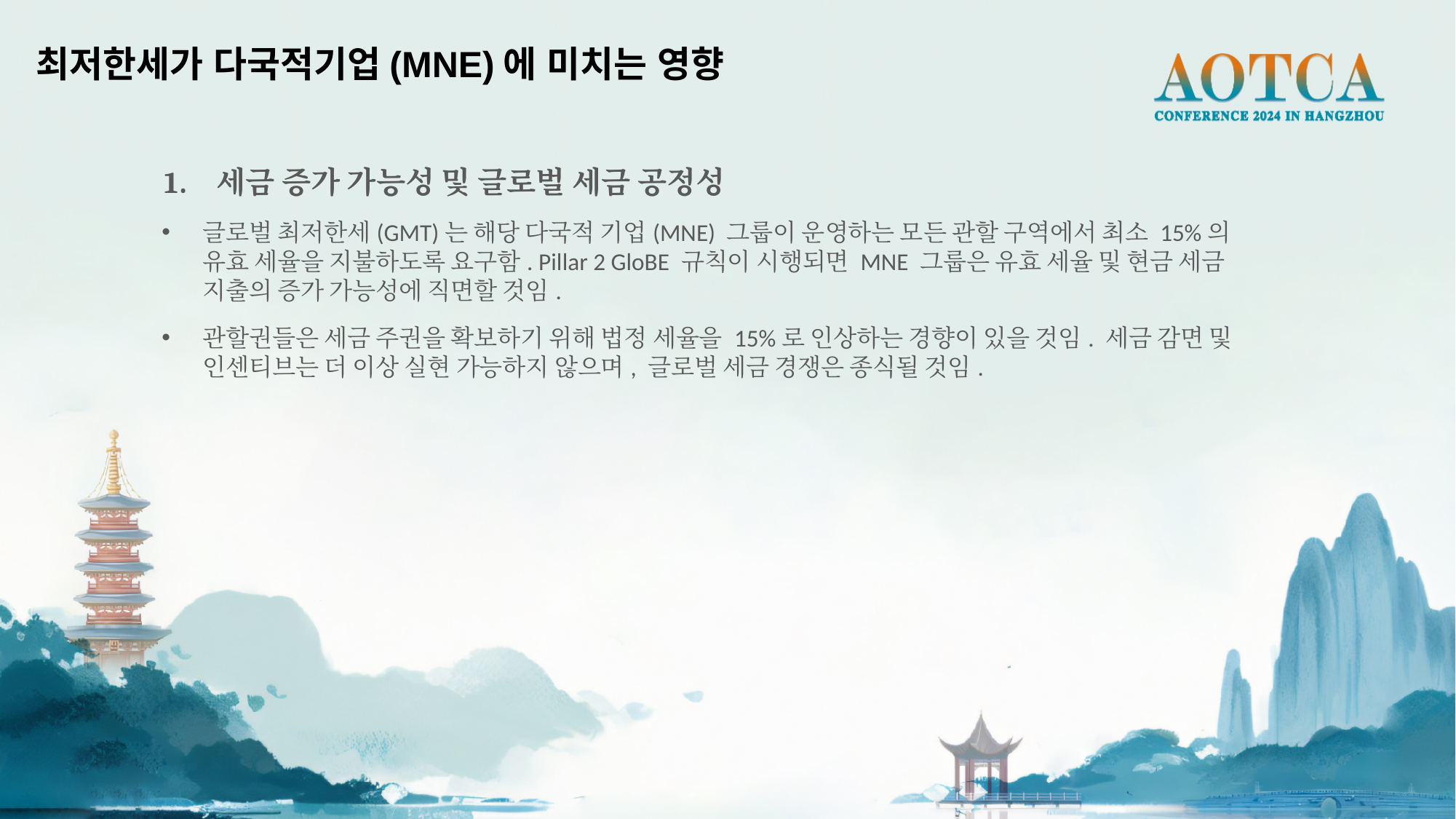

최저한세가 다국적기업(MNE)에 미치는 영향
세금 증가 가능성 및 글로벌 세금 공정성
글로벌 최저한세(GMT)는 해당 다국적 기업(MNE) 그룹이 운영하는 모든 관할 구역에서 최소 15%의 유효 세율을 지불하도록 요구함. Pillar 2 GloBE 규칙이 시행되면 MNE 그룹은 유효 세율 및 현금 세금 지출의 증가 가능성에 직면할 것임.
관할권들은 세금 주권을 확보하기 위해 법정 세율을 15%로 인상하는 경향이 있을 것임. 세금 감면 및 인센티브는 더 이상 실현 가능하지 않으며, 글로벌 세금 경쟁은 종식될 것임.